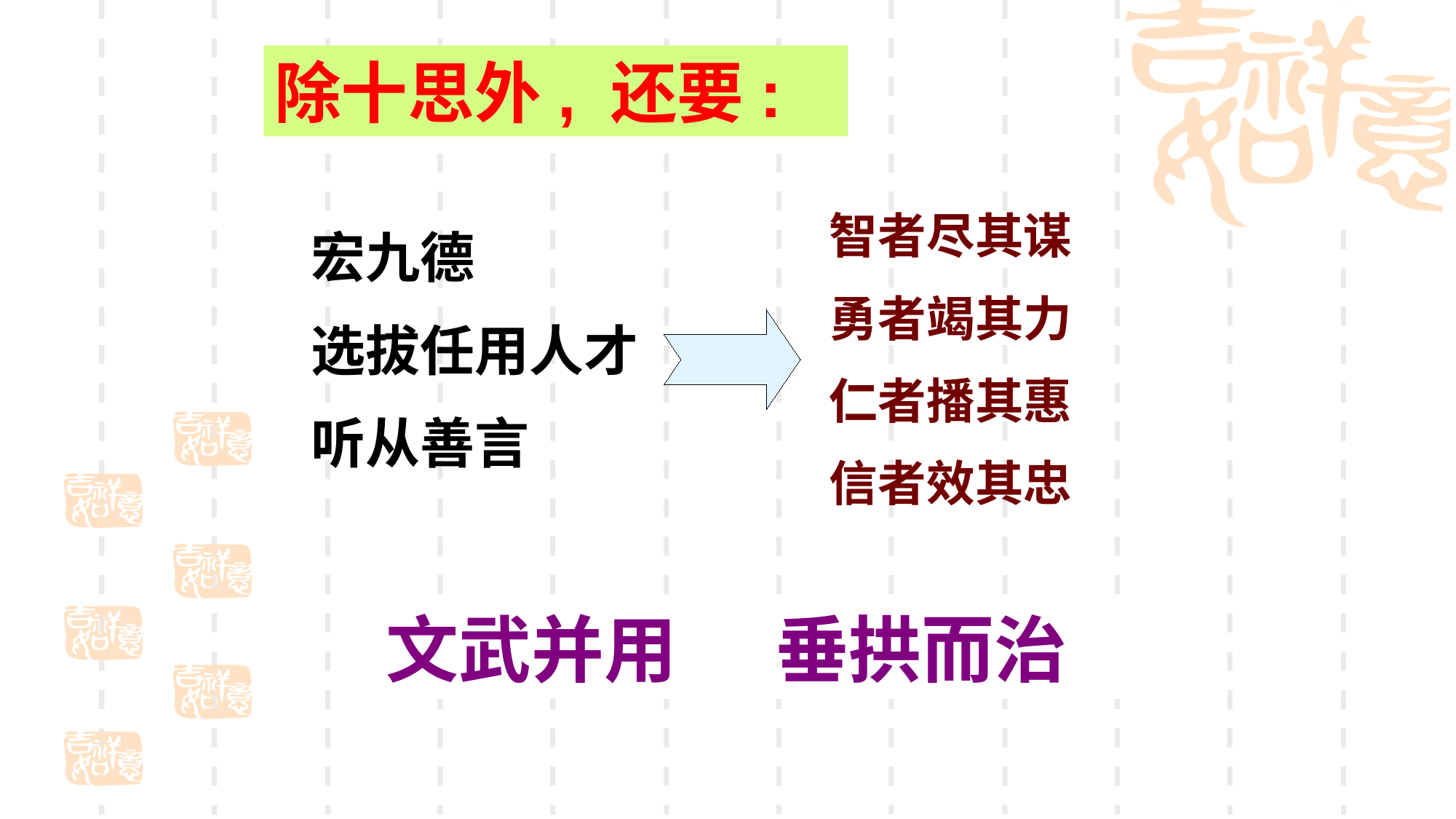

除十思外, 还要:
智者尽其谋
勇者竭其力
仁者播其惠
信者效其忠
宏九德
选拔任用人才
听从善言

文武并用      垂拱而治